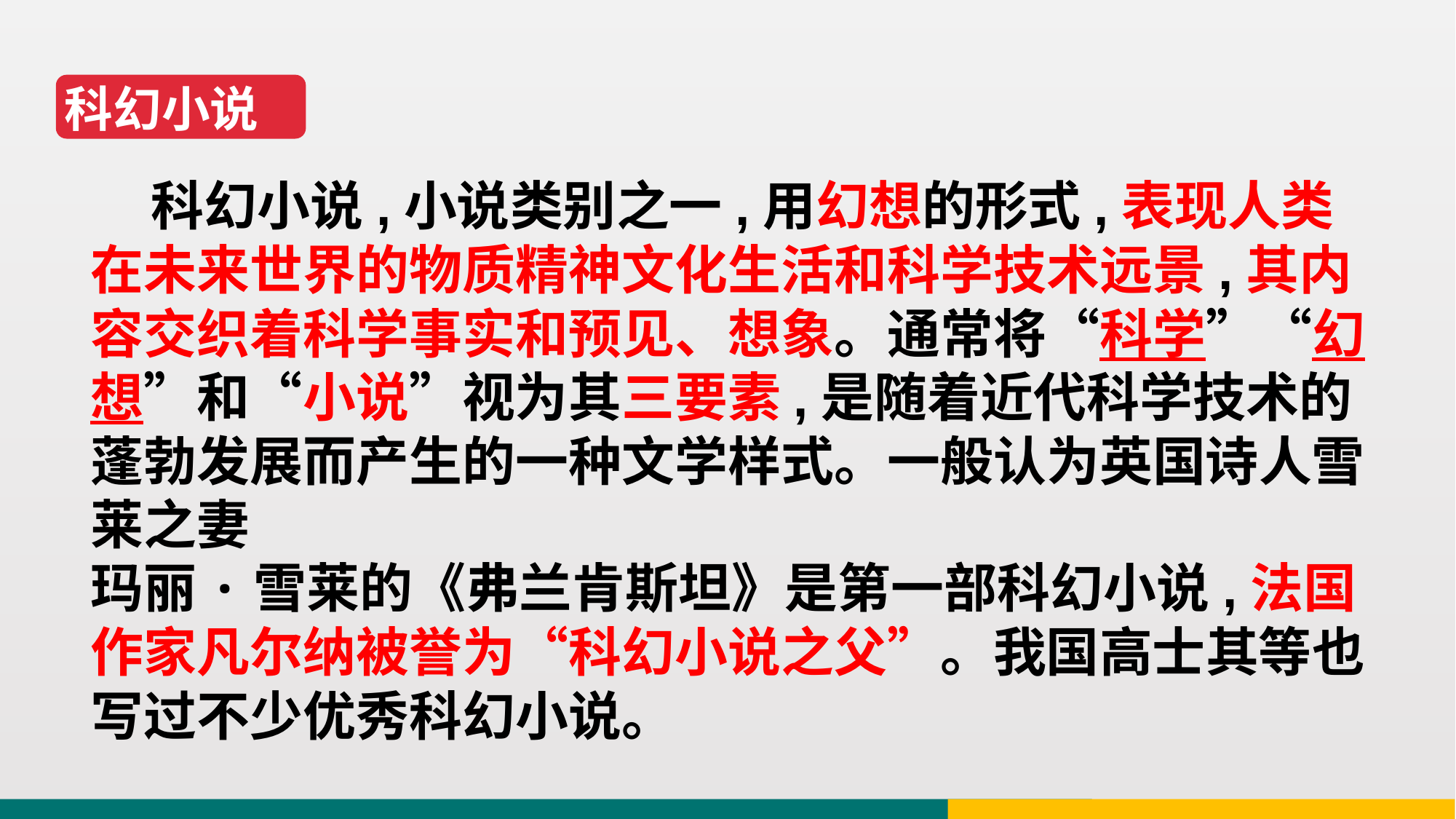

科幻小说

    科幻小说,小说类别之一,用幻想的形式,表现人类在未来世界的物质精神文化生活和科学技术远景,其内容交织着科学事实和预见、想象。通常将“科学”“幻想”和“小说”视为其三要素,是随着近代科学技术的蓬勃发展而产生的一种文学样式。一般认为英国诗人雪莱之妻
玛丽·雪莱的《弗兰肯斯坦》是第一部科幻小说,法国作家凡尔纳被誉为“科幻小说之父”。我国高士其等也写过不少优秀科幻小说。